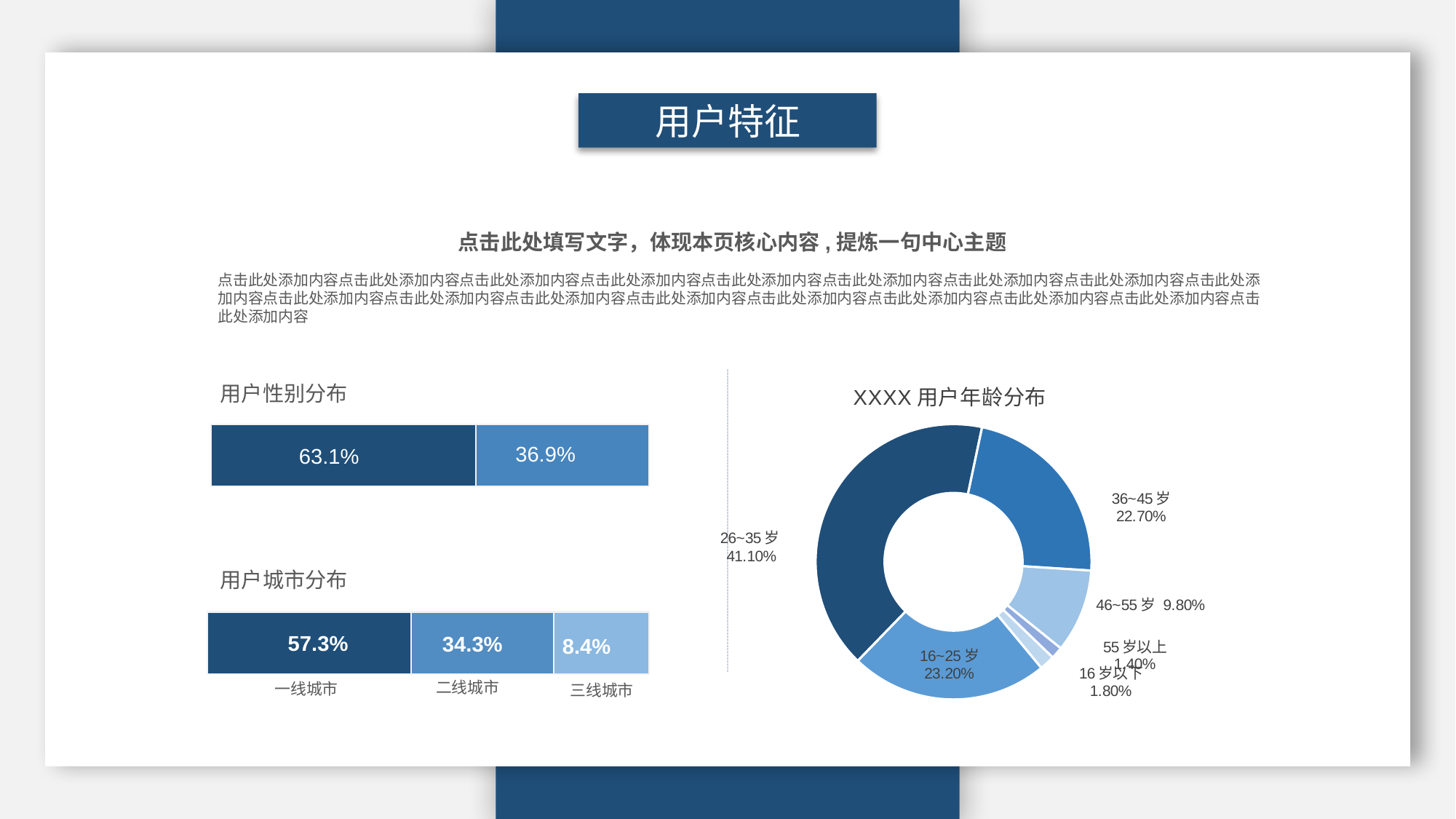

用户特征
点击此处填写文字，体现本页核心内容,提炼一句中心主题
点击此处添加内容点击此处添加内容点击此处添加内容点击此处添加内容点击此处添加内容点击此处添加内容点击此处添加内容点击此处添加内容点击此处添加内容点击此处添加内容点击此处添加内容点击此处添加内容点击此处添加内容点击此处添加内容点击此处添加内容点击此处添加内容点击此处添加内容点击此处添加内容

### Chart: XXXX用户年龄分布

| Category | 销售额 |
|---|---|
| 16岁以下 | 0.018 |
| 16~25岁 | 0.232 |
| 26~35岁  | 0.411 |
| 36~45岁 | 0.227 |
| 46~55岁 | 0.098 |
| 55岁以上 | 0.014 |
用户性别分布

36.9%
63.1%
用户城市分布

57.3%
34.3%
8.4%
二线城市
一线城市
三线城市